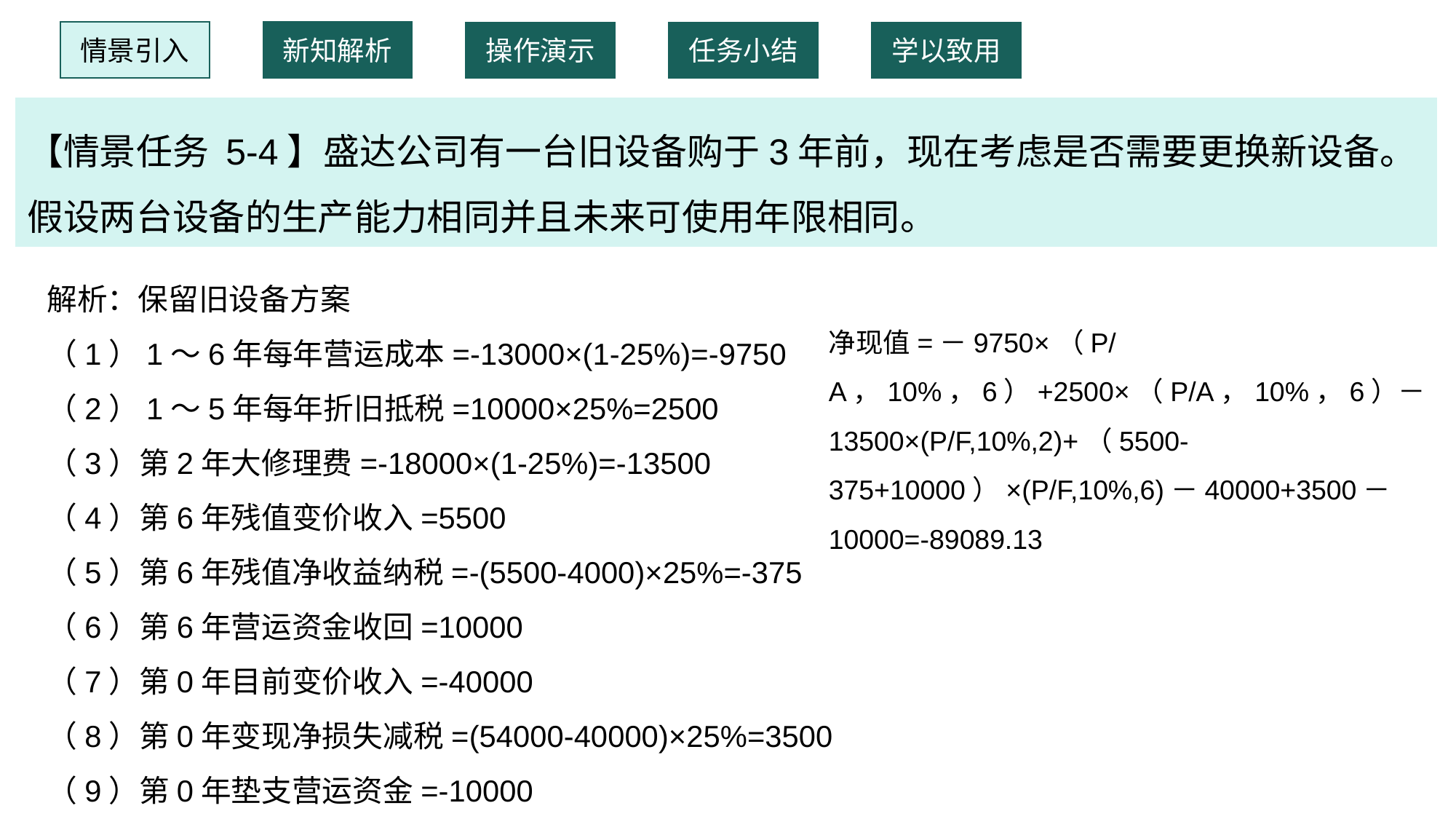

情景引入
新知解析
操作演示
任务小结
学以致用
【情景任务 5-4】盛达公司有一台旧设备购于3年前，现在考虑是否需要更换新设备。假设两台设备的生产能力相同并且未来可使用年限相同。
解析：保留旧设备方案
（1）1～6年每年营运成本=-13000×(1-25%)=-9750
（2）1～5年每年折旧抵税=10000×25%=2500
（3）第2年大修理费=-18000×(1-25%)=-13500
（4）第6年残值变价收入=5500
（5）第6年残值净收益纳税=-(5500-4000)×25%=-375
（6）第6年营运资金收回=10000
（7）第0年目前变价收入=-40000
（8）第0年变现净损失减税=(54000-40000)×25%=3500
（9）第0年垫支营运资金=-10000
净现值=－9750×（P/A，10%，6）+2500×（P/A，10%，6）－13500×(P/F,10%,2)+（5500-375+10000）×(P/F,10%,6)－40000+3500－10000=-89089.13